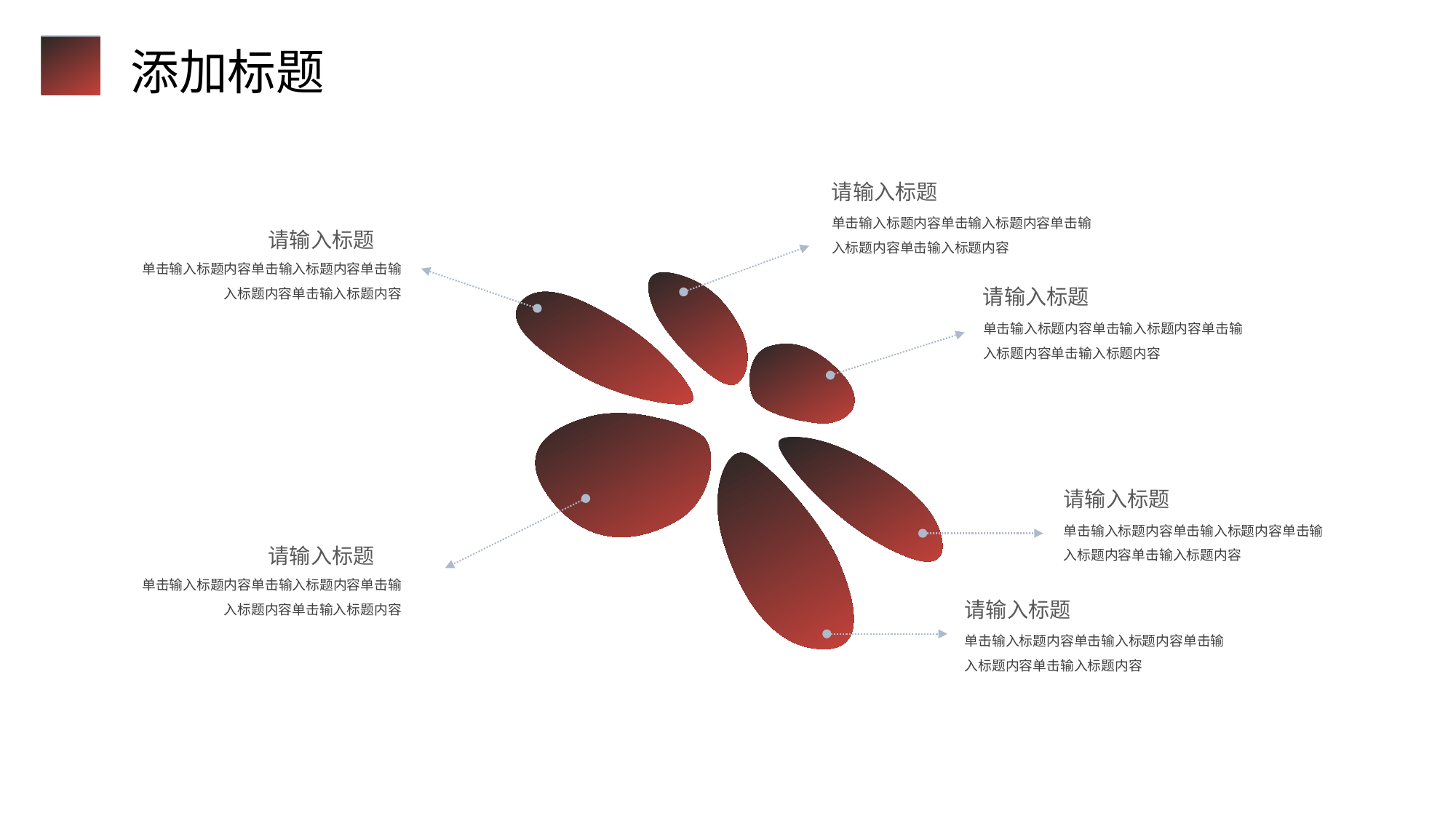

添加标题
请输入标题
单击输入标题内容单击输入标题内容单击输入标题内容单击输入标题内容
请输入标题
单击输入标题内容单击输入标题内容单击输入标题内容单击输入标题内容

请输入标题
单击输入标题内容单击输入标题内容单击输入标题内容单击输入标题内容
请输入标题
单击输入标题内容单击输入标题内容单击输入标题内容单击输入标题内容
请输入标题
单击输入标题内容单击输入标题内容单击输入标题内容单击输入标题内容
请输入标题
单击输入标题内容单击输入标题内容单击输入标题内容单击输入标题内容